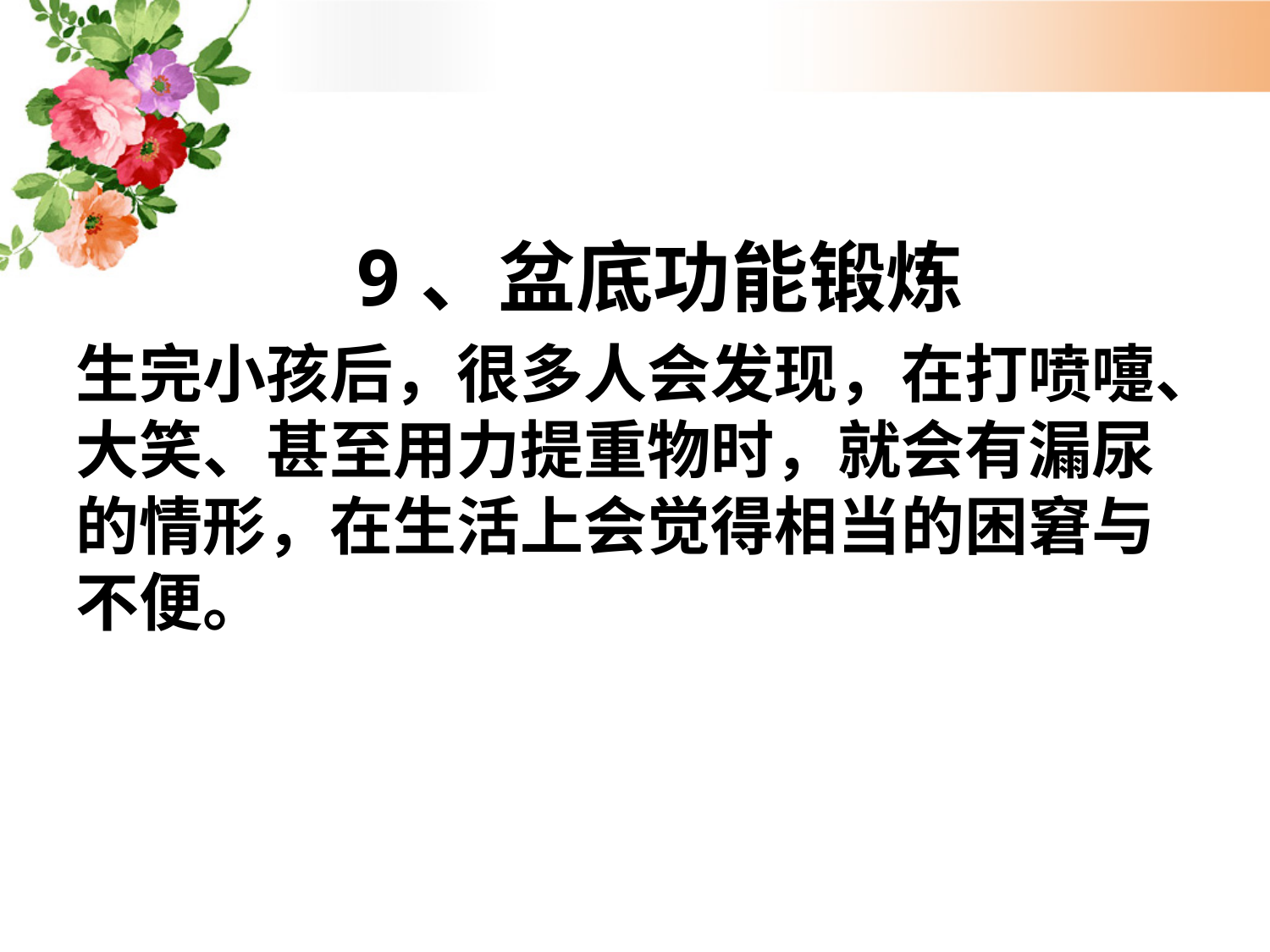

#
      9、盆底功能锻炼
生完小孩后，很多人会发现，在打喷嚏、大笑、甚至用力提重物时，就会有漏尿的情形，在生活上会觉得相当的困窘与不便。